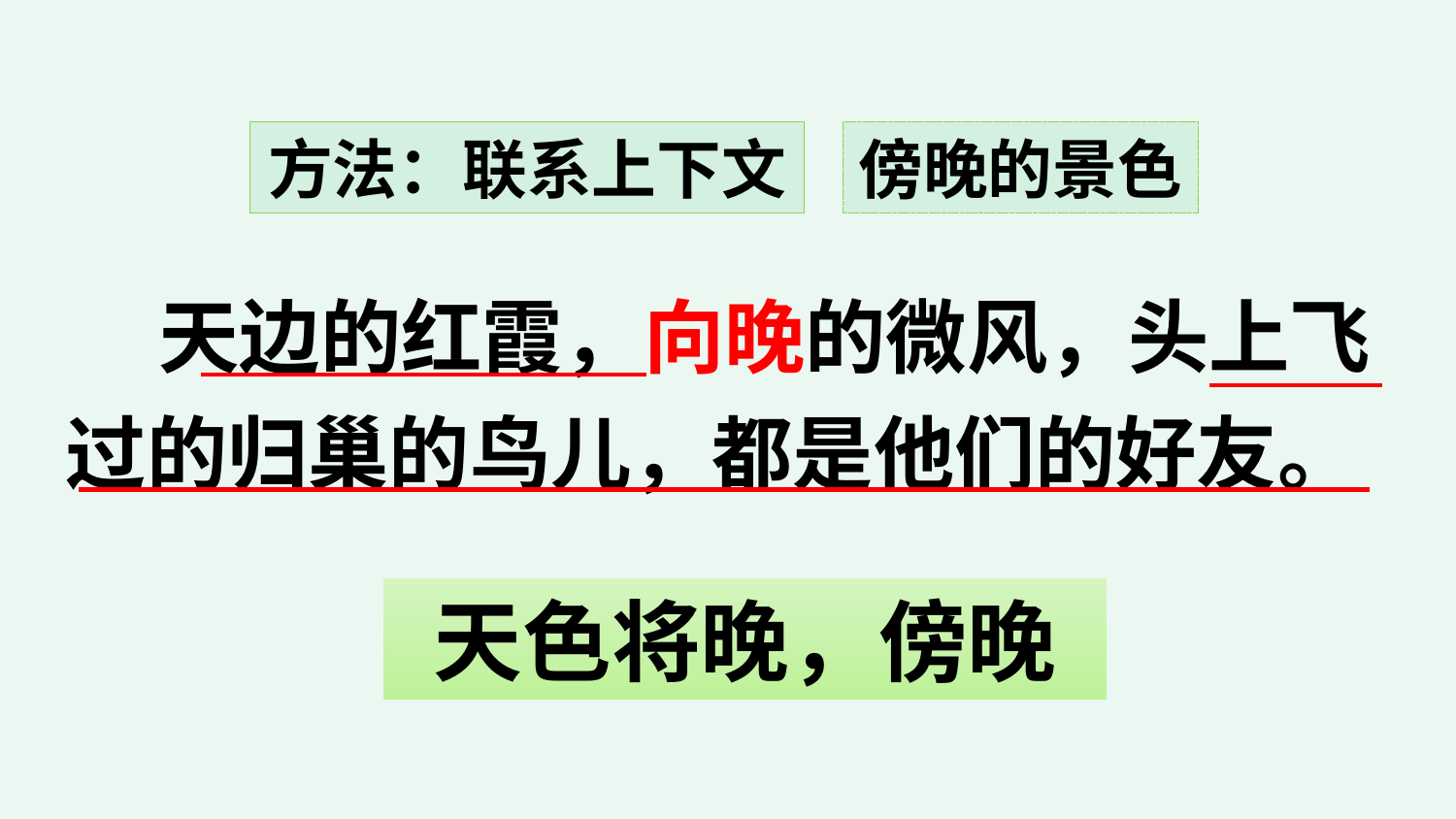

傍晚的景色
方法：联系上下文
    天边的红霞，向晚的微风，头上飞过的归巢的鸟儿，都是他们的好友。
天色将晚，傍晚